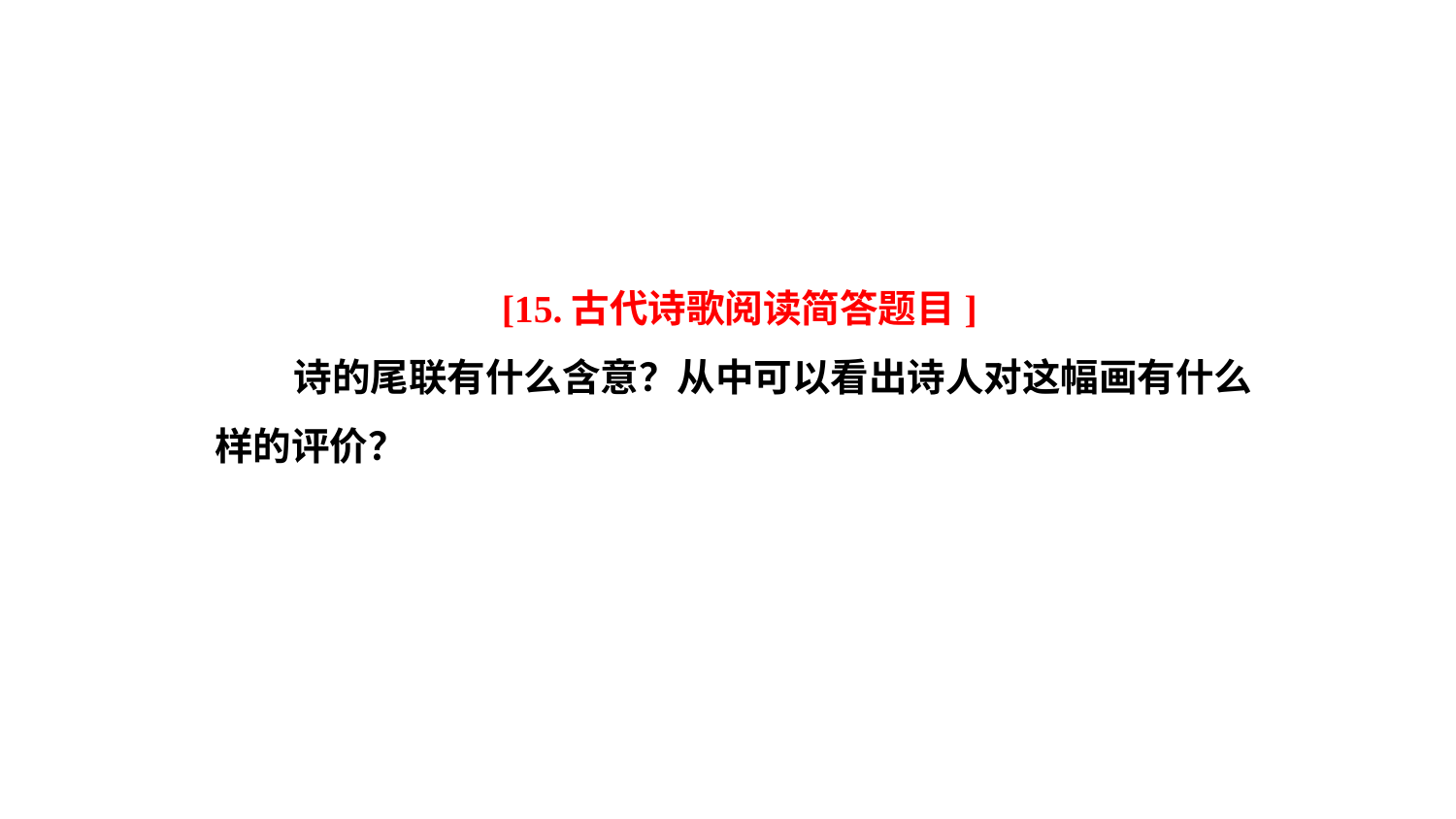

[15.古代诗歌阅读简答题目]
        诗的尾联有什么含意？从中可以看出诗人对这幅画有什么样的评价？